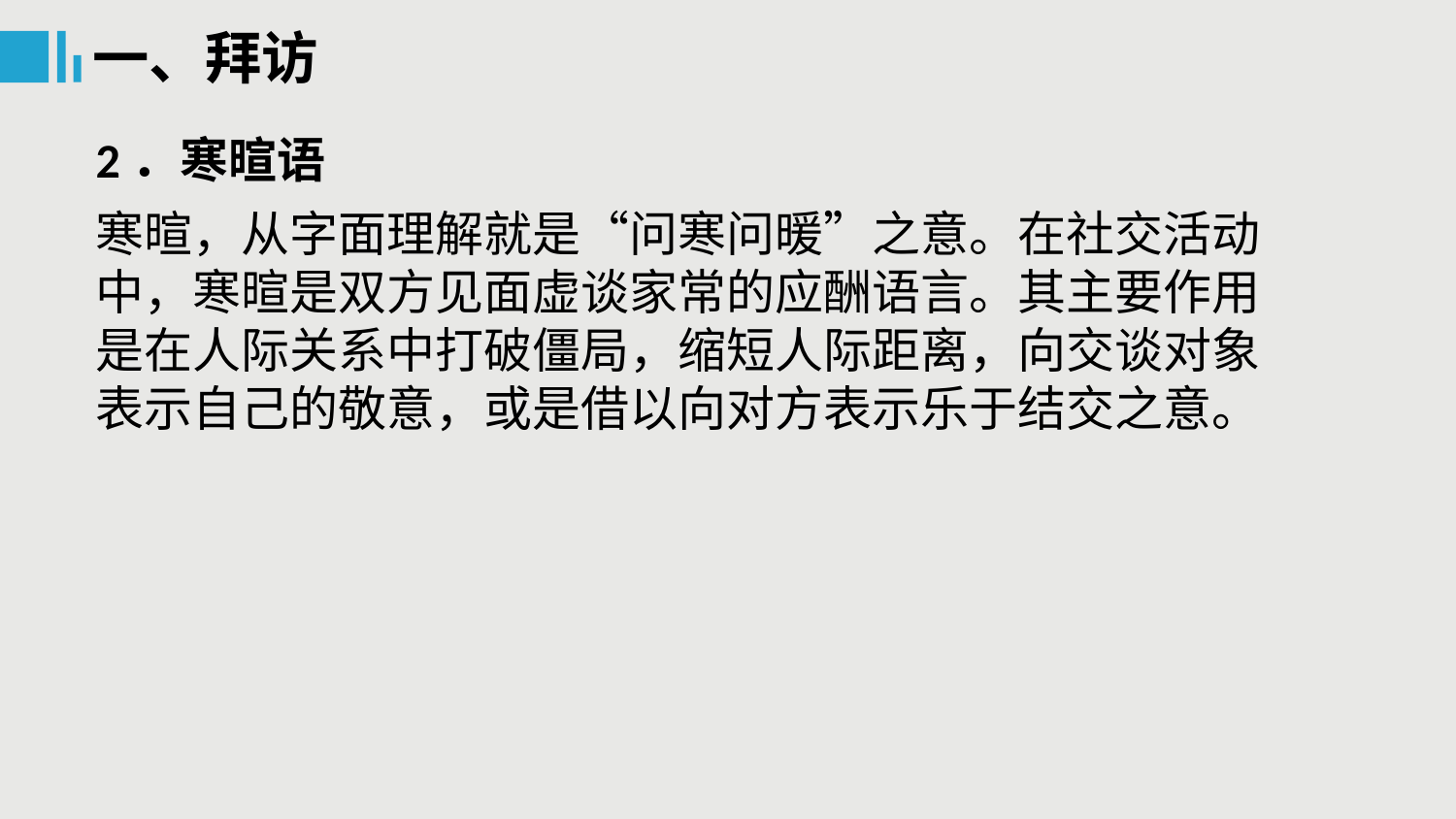

一、拜访

2．寒暄语
寒暄，从字面理解就是“问寒问暖”之意。在社交活动中，寒暄是双方见面虚谈家常的应酬语言。其主要作用是在人际关系中打破僵局，缩短人际距离，向交谈对象表示自己的敬意，或是借以向对方表示乐于结交之意。